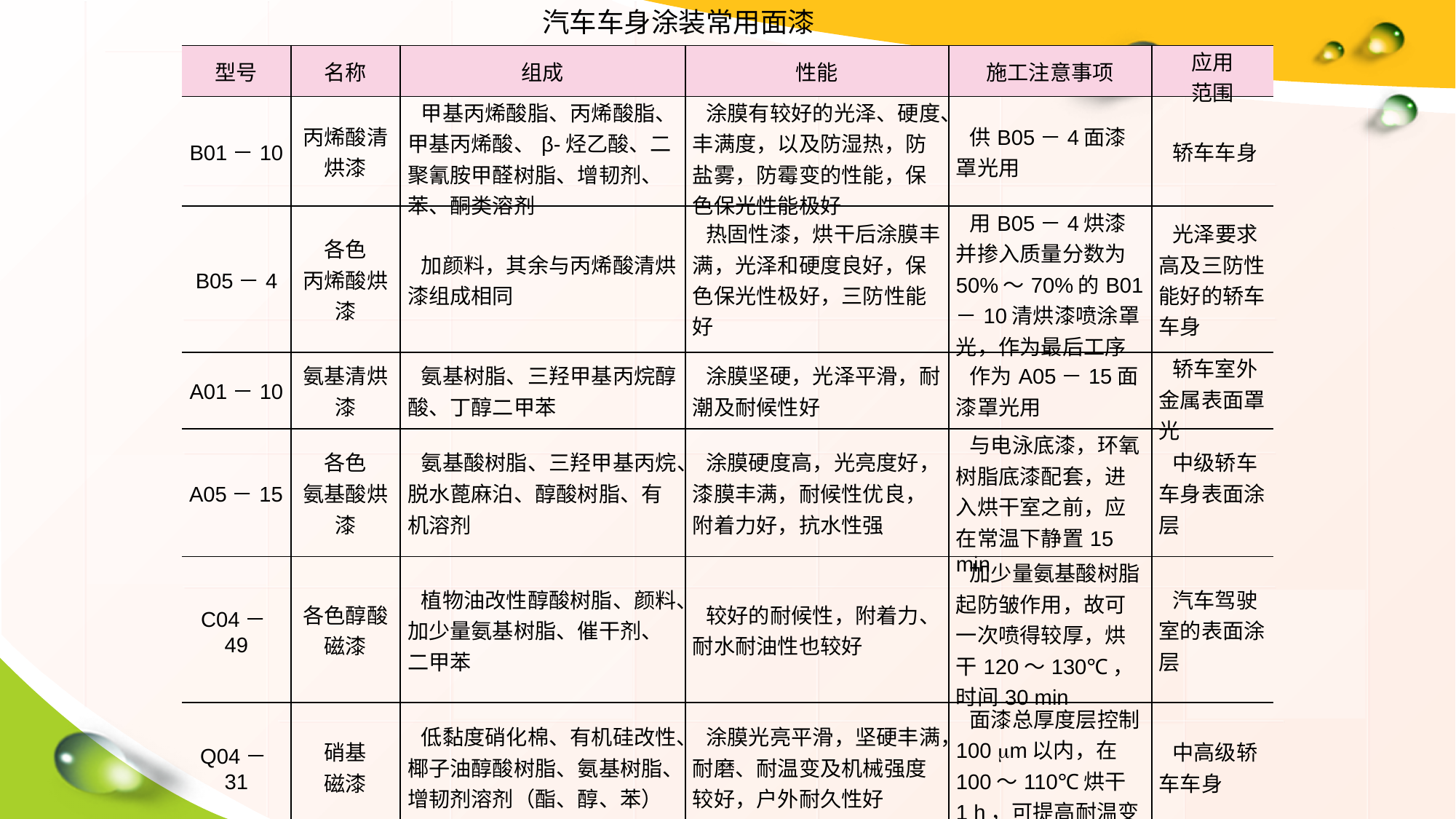

汽车车身涂装常用面漆
| 型号 | 名称 | 组成 | 性能 | 施工注意事项 | 应用 范围 |
| --- | --- | --- | --- | --- | --- |
| B01－10 | 丙烯酸清烘漆 | 甲基丙烯酸脂、丙烯酸脂、甲基丙烯酸、β-烃乙酸、二聚氰胺甲醛树脂、增韧剂、苯、酮类溶剂 | 涂膜有较好的光泽、硬度、丰满度，以及防湿热，防盐雾，防霉变的性能，保色保光性能极好 | 供B05－4面漆罩光用 | 轿车车身 |
| B05－4 | 各色 丙烯酸烘漆 | 加颜料，其余与丙烯酸清烘漆组成相同 | 热固性漆，烘干后涂膜丰满，光泽和硬度良好，保色保光性极好，三防性能好 | 用B05－4烘漆并掺入质量分数为50%～70%的B01－10清烘漆喷涂罩光，作为最后工序 | 光泽要求高及三防性能好的轿车车身 |
| A01－10 | 氨基清烘漆 | 氨基树脂、三羟甲基丙烷醇酸、丁醇二甲苯 | 涂膜坚硬，光泽平滑，耐潮及耐候性好 | 作为A05－15面漆罩光用 | 轿车室外金属表面罩光 |
| A05－15 | 各色 氨基酸烘漆 | 氨基酸树脂、三羟甲基丙烷、脱水蓖麻泊、醇酸树脂、有机溶剂 | 涂膜硬度高，光亮度好，漆膜丰满，耐候性优良，附着力好，抗水性强 | 与电泳底漆，环氧树脂底漆配套，进入烘干室之前，应在常温下静置15 min | 中级轿车车身表面涂层 |
| C04－49 | 各色醇酸磁漆 | 植物油改性醇酸树脂、颜料、加少量氨基树脂、催干剂、二甲苯 | 较好的耐候性，附着力、耐水耐油性也较好 | 加少量氨基酸树脂起防皱作用，故可一次喷得较厚，烘干120～130℃，时间30 min | 汽车驾驶室的表面涂层 |
| Q04－31 | 硝基 磁漆 | 低黏度硝化棉、有机硅改性、椰子油醇酸树脂、氨基树脂、增韧剂溶剂（酯、醇、苯） | 涂膜光亮平滑，坚硬丰满，耐磨、耐温变及机械强度较好，户外耐久性好 | 面漆总厚度层控制100 μm以内，在100～110℃烘干1 h，可提高耐温变性 | 中高级轿车车身 |